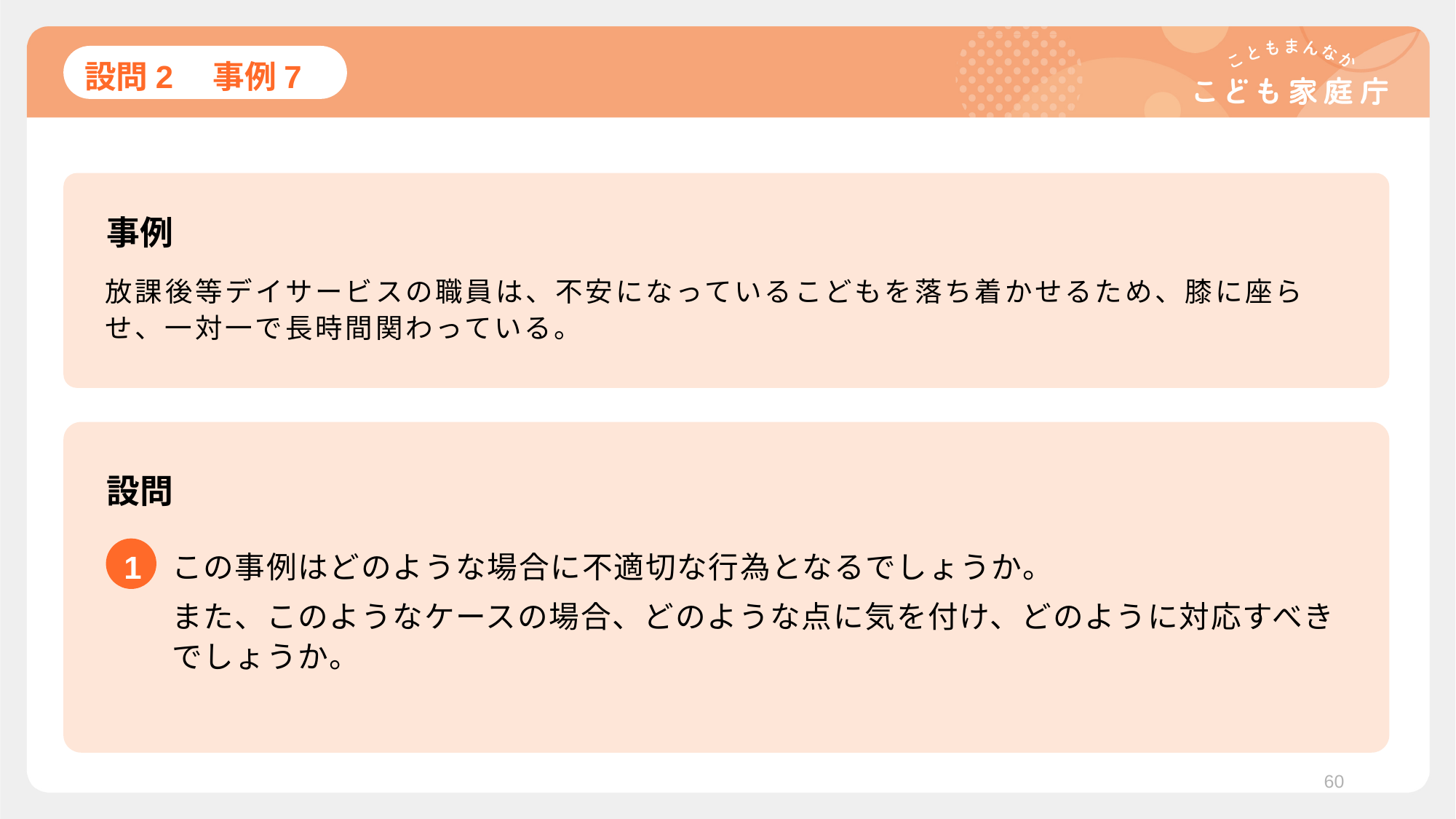

# 設問2　事例7

事例
放課後等デイサービスの職員は、不安になっているこどもを落ち着かせるため、膝に座らせ、一対一で長時間関わっている。

設問
1
この事例はどのような場合に不適切な行為となるでしょうか。
また、このようなケースの場合、どのような点に気を付け、どのように対応すべきでしょうか。
60